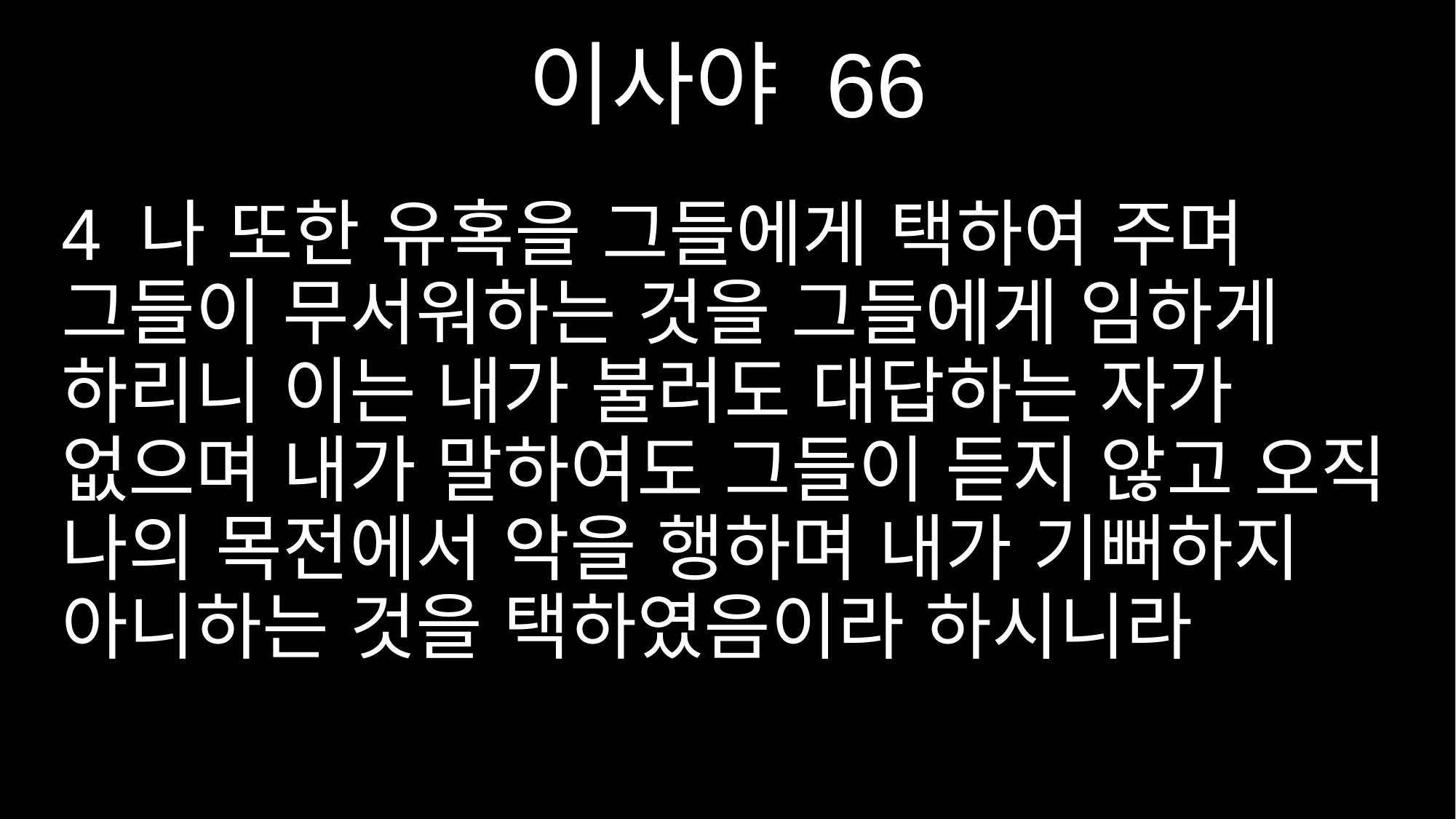

이사야 66
4 나 또한 유혹을 그들에게 택하여 주며 그들이 무서워하는 것을 그들에게 임하게 하리니 이는 내가 불러도 대답하는 자가 없으며 내가 말하여도 그들이 듣지 않고 오직 나의 목전에서 악을 행하며 내가 기뻐하지 아니하는 것을 택하였음이라 하시니라